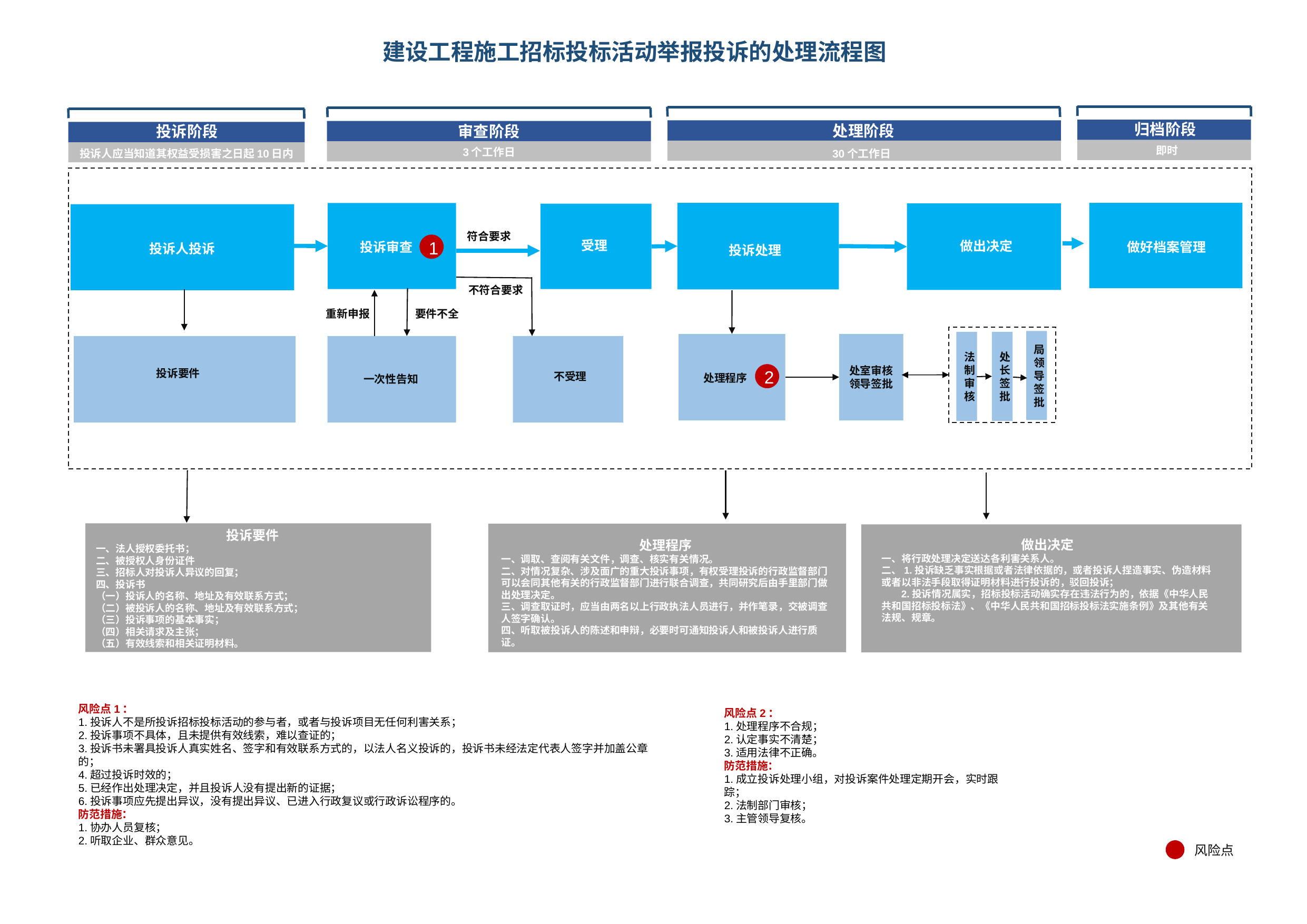

# 建设工程施工招标投标活动举报投诉的处理流程图
归档阶段
处理阶段
审查阶段
投诉阶段

即时
3个工作日
30个工作日
投诉人应当知道其权益受损害之日起10日内

符合要求
1

受理
做出决定
投诉审查
做好档案管理
投诉人投诉
投诉处理
不符合要求
重新申报
要件不全

局领导签批
法制审核
处长签批

处室审核
领导签批

投诉要件
2

不受理
处理程序
一次性告知
投诉要件
一、法人授权委托书；
二、被授权人身份证件
三、招标人对投诉人异议的回复；
四、投诉书
（一）投诉人的名称、地址及有效联系方式；
（二）被投诉人的名称、地址及有效联系方式；
（三）投诉事项的基本事实；
（四）相关请求及主张；
（五）有效线索和相关证明材料。

做出决定
一、将行政处理决定送达各利害关系人。
二、1.投诉缺乏事实根据或者法律依据的，或者投诉人捏造事实、伪造材料或者以非法手段取得证明材料进行投诉的，驳回投诉；
       2.投诉情况属实，招标投标活动确实存在违法行为的，依据《中华人民共和国招标投标法》、《中华人民共和国招标投标法实施条例》及其他有关法规、规章。
处理程序
一、调取、查阅有关文件，调查、核实有关情况。
二、对情况复杂、涉及面广的重大投诉事项，有权受理投诉的行政监督部门可以会同其他有关的行政监督部门进行联合调查，共同研究后由手里部门做出处理决定。
三、调查取证时，应当由两名以上行政执法人员进行，并作笔录，交被调查人签字确认。
四、听取被投诉人的陈述和申辩，必要时可通知投诉人和被投诉人进行质证。
风险点1：
1.投诉人不是所投诉招标投标活动的参与者，或者与投诉项目无任何利害关系；
2.投诉事项不具体，且未提供有效线索，难以查证的；
3.投诉书未署具投诉人真实姓名、签字和有效联系方式的，以法人名义投诉的，投诉书未经法定代表人签字并加盖公章的；
4.超过投诉时效的；
5.已经作出处理决定，并且投诉人没有提出新的证据；
6.投诉事项应先提出异议，没有提出异议、已进入行政复议或行政诉讼程序的。
防范措施：
1.协办人员复核；
2.听取企业、群众意见。
风险点2：
1.处理程序不合规；
2.认定事实不清楚；
3.适用法律不正确。
防范措施：
1.成立投诉处理小组，对投诉案件处理定期开会，实时跟踪；
2.法制部门审核；
3.主管领导复核。
风险点